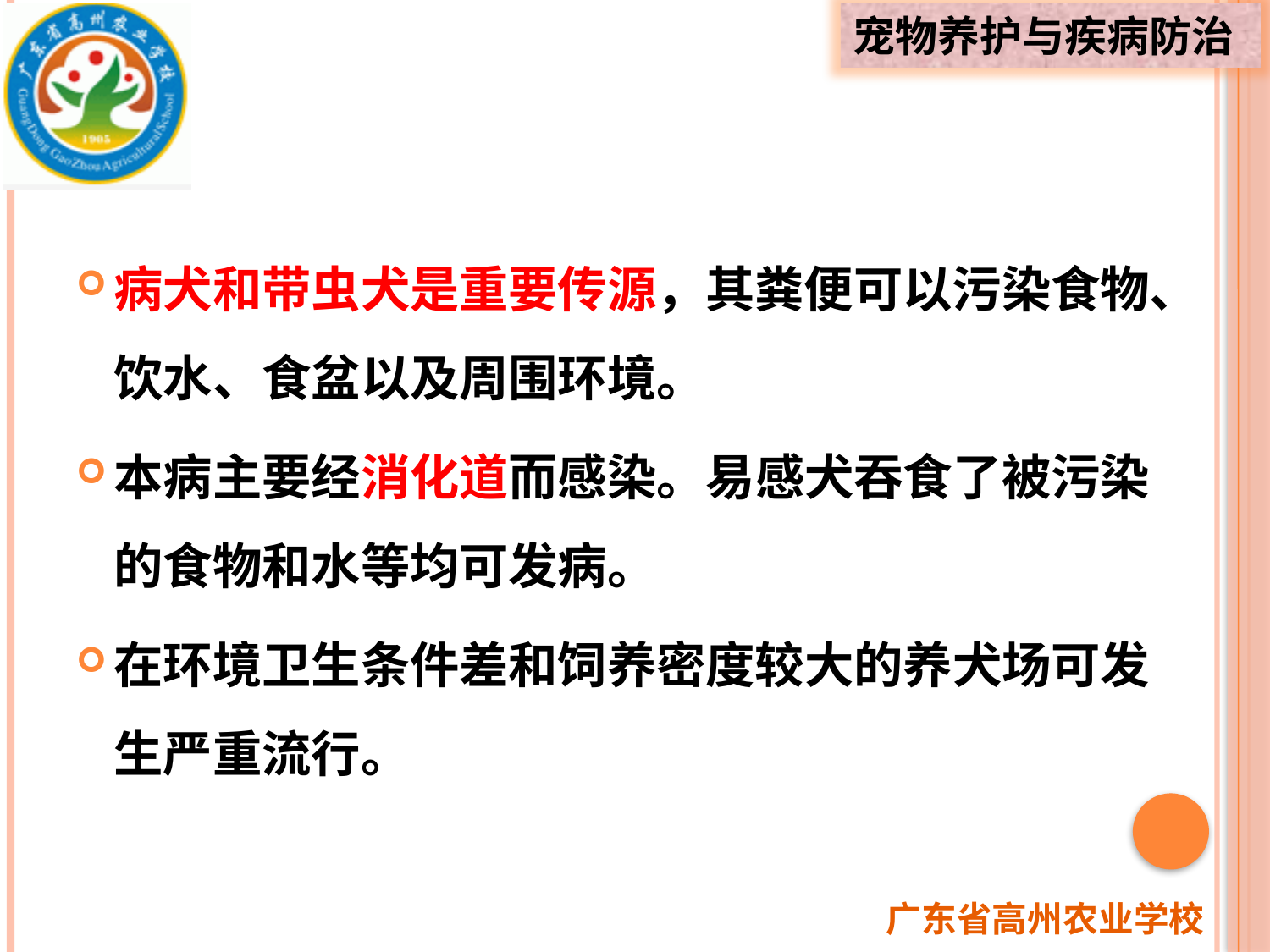

病犬和带虫犬是重要传源，其粪便可以污染食物、饮水、食盆以及周围环境。
本病主要经消化道而感染。易感犬吞食了被污染的食物和水等均可发病。
在环境卫生条件差和饲养密度较大的养犬场可发生严重流行。